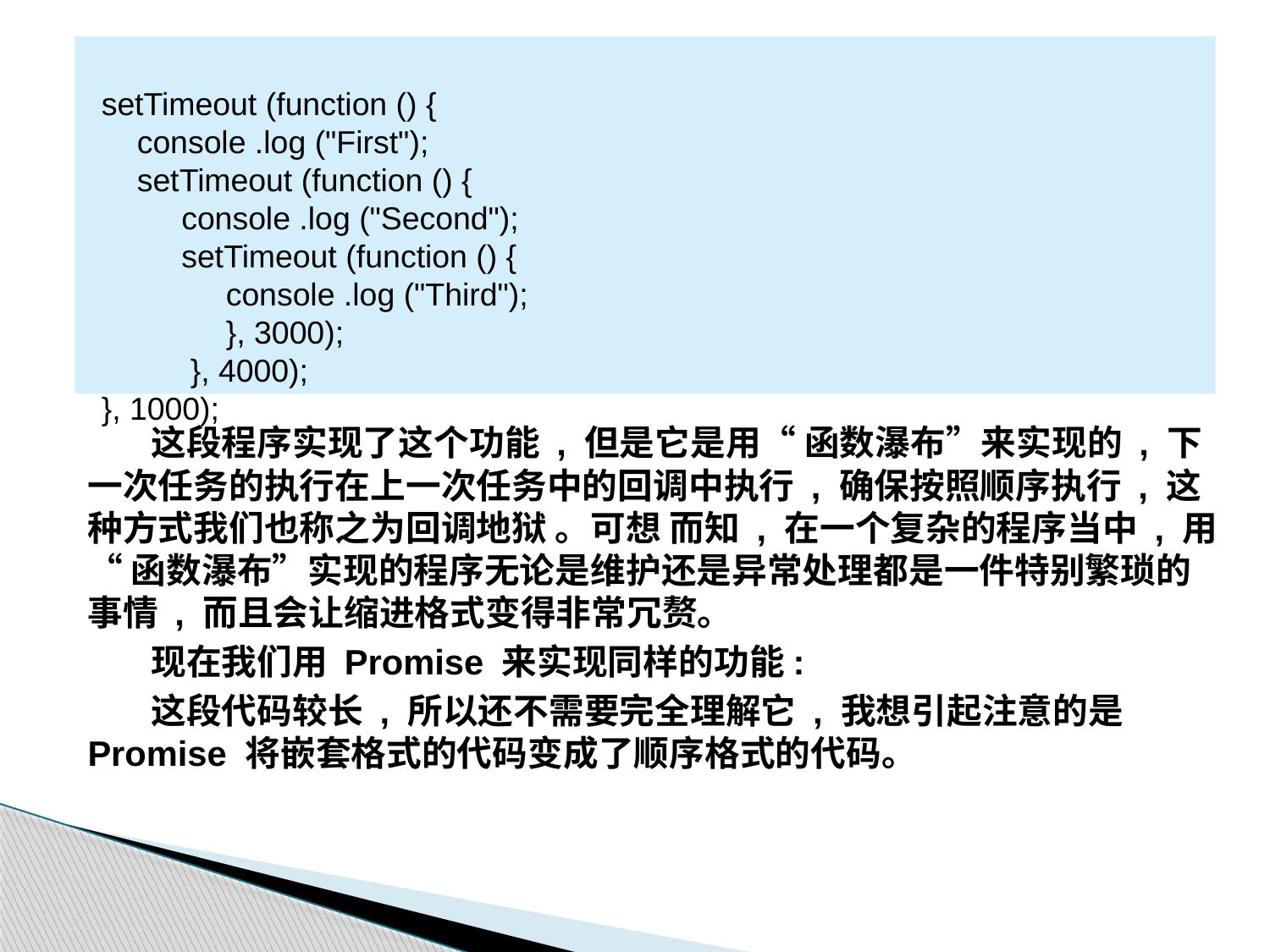

setTimeout (function () {
       console .log ("First");
       setTimeout (function () {
            console .log ("Second");
            setTimeout (function () {
                 console .log ("Third");
                 }, 3000);
             }, 4000);
   }, 1000);
这段程序实现了这个功能 , 但是它是用“ 函数瀑布”来实现的 , 下一次任务的执行在上一次任务中的回调中执行 , 确保按照顺序执行 , 这种方式我们也称之为回调地狱 。可想 而知 , 在一个复杂的程序当中 , 用“ 函数瀑布”实现的程序无论是维护还是异常处理都是一件特别繁琐的事情 , 而且会让缩进格式变得非常冗赘。
现在我们用 Promise 来实现同样的功能:
这段代码较长 , 所以还不需要完全理解它 , 我想引起注意的是 Promise 将嵌套格式的代码变成了顺序格式的代码。